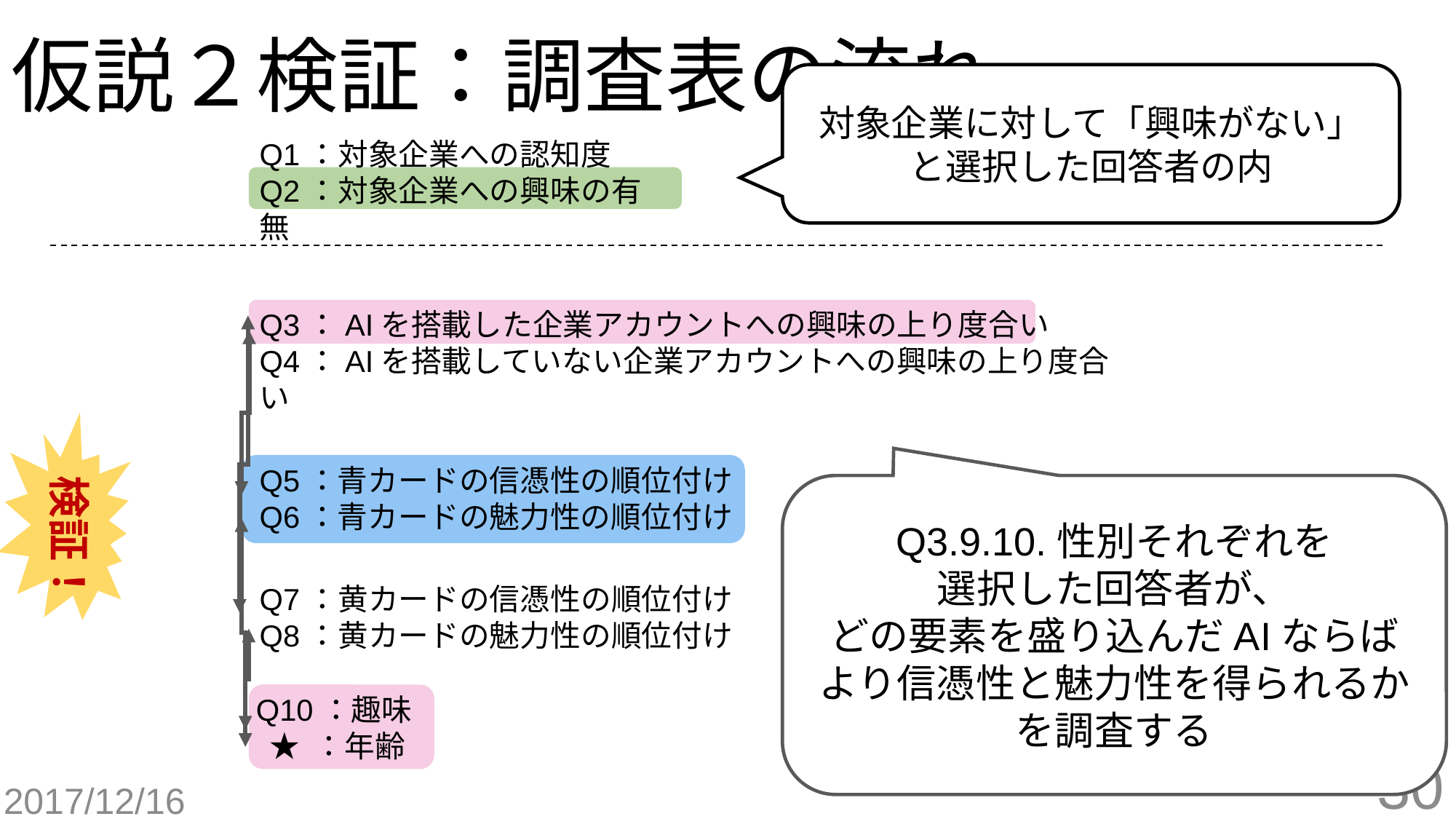

# 仮説２検証：調査表の流れ
対象企業に対して「興味がない」
と選択した回答者の内
Q1：対象企業への認知度
Q2：対象企業への興味の有無

Q3：AIを搭載した企業アカウントへの興味の上り度合い
Q4：AIを搭載していない企業アカウントへの興味の上り度合い

Q5：青カードの信憑性の順位付け
Q6：青カードの魅力性の順位付け
検証！
Q3.9.10.性別それぞれを
選択した回答者が、
どの要素を盛り込んだAIならば
より信憑性と魅力性を得られるかを調査する
Q7：黄カードの信憑性の順位付け
Q8：黄カードの魅力性の順位付け

Q10：趣味
  ★ ：年齢
30
2017/12/16